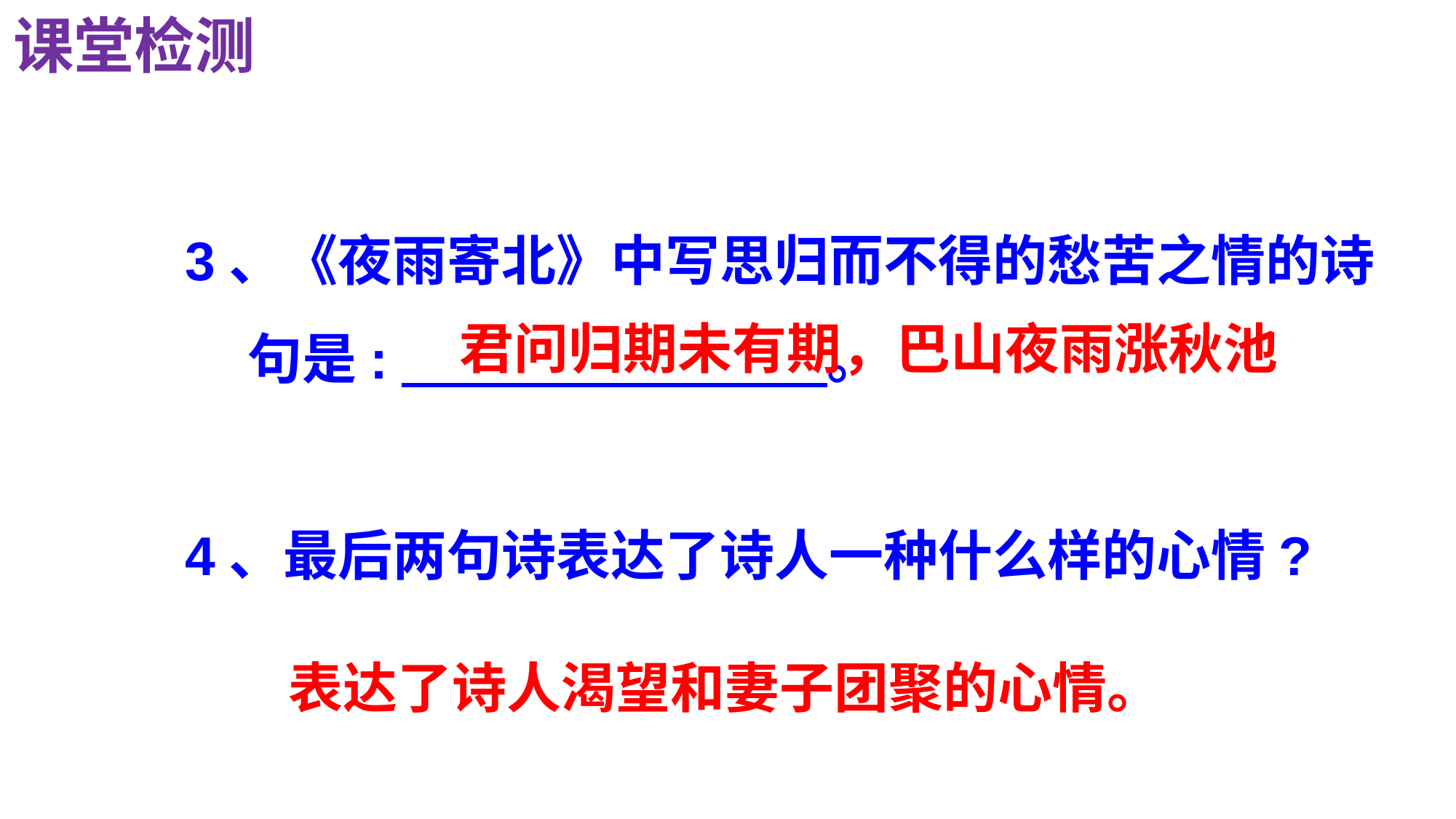

课堂检测

3、《夜雨寄北》中写思归而不得的愁苦之情的诗
    句是:　                              。

4、最后两句诗表达了诗人一种什么样的心情?

君问归期未有期，巴山夜雨涨秋池

表达了诗人渴望和妻子团聚的心情。